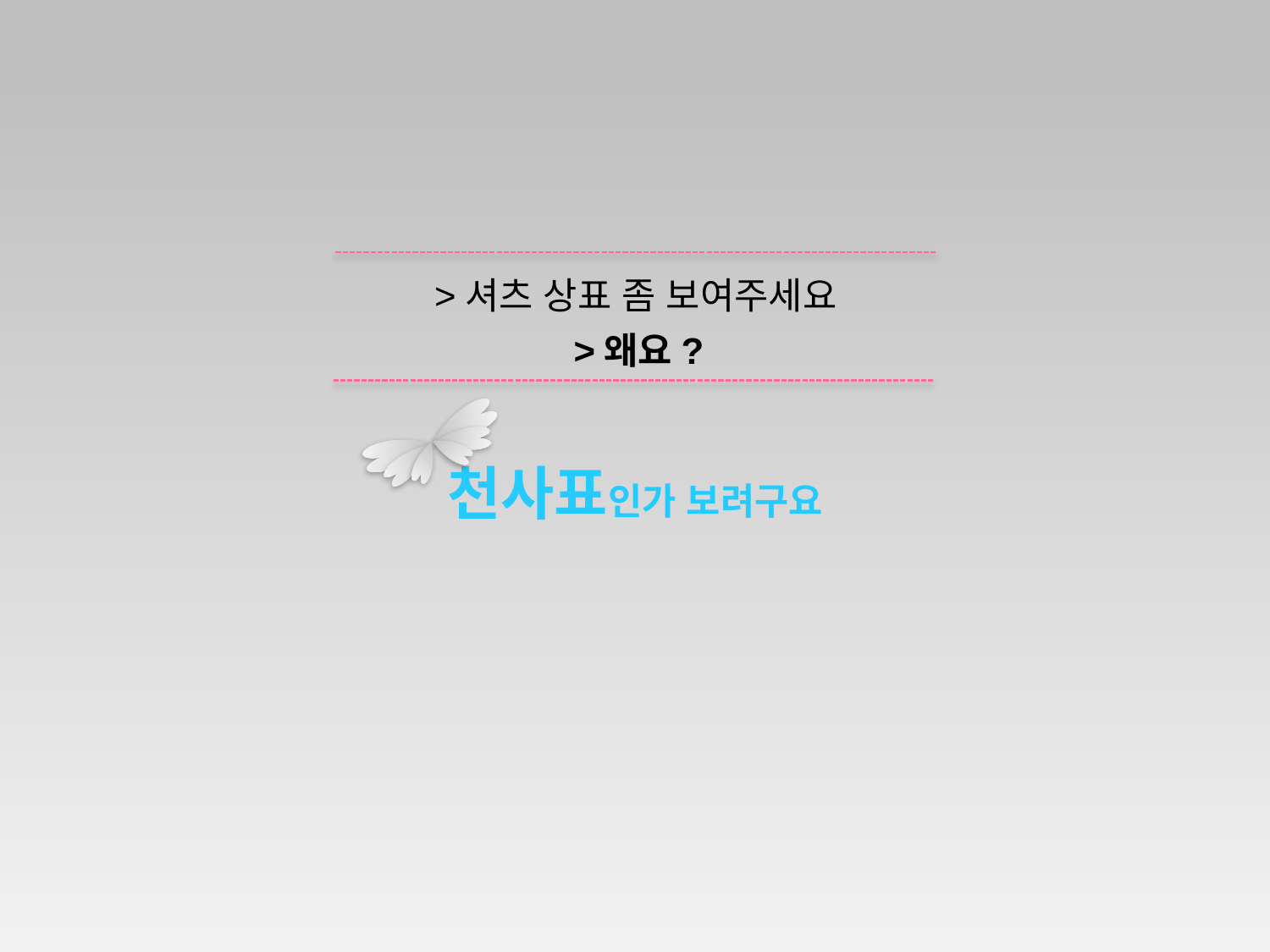

>셔츠 상표 좀 보여주세요
>왜요?

천사표인가 보려구요